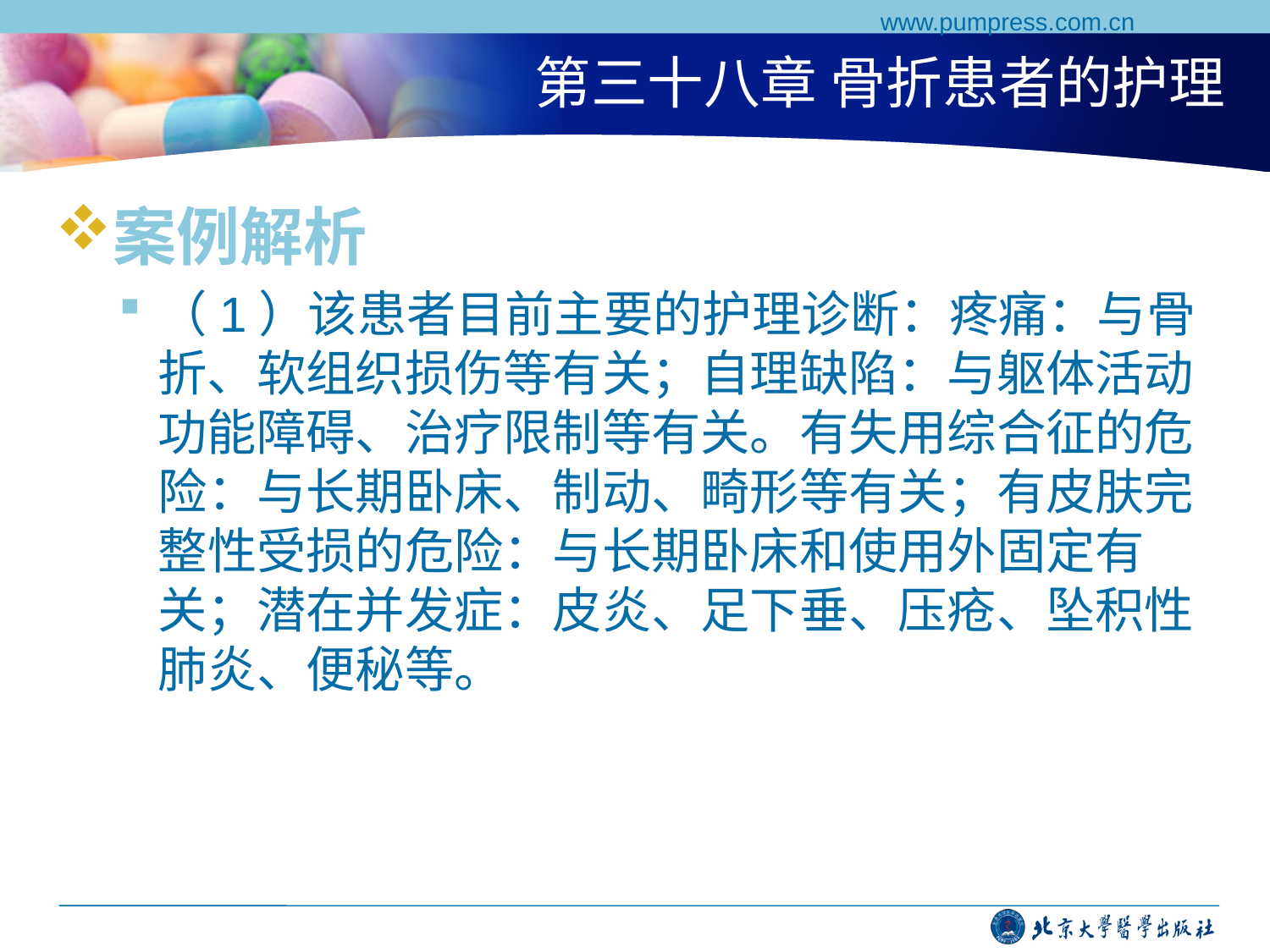

www.pumpress.com.cn
# 第三十八章 骨折患者的护理
案例解析
（1）该患者目前主要的护理诊断：疼痛：与骨折、软组织损伤等有关；自理缺陷：与躯体活动功能障碍、治疗限制等有关。有失用综合征的危险：与长期卧床、制动、畸形等有关；有皮肤完整性受损的危险：与长期卧床和使用外固定有关；潜在并发症：皮炎、足下垂、压疮、坠积性肺炎、便秘等。